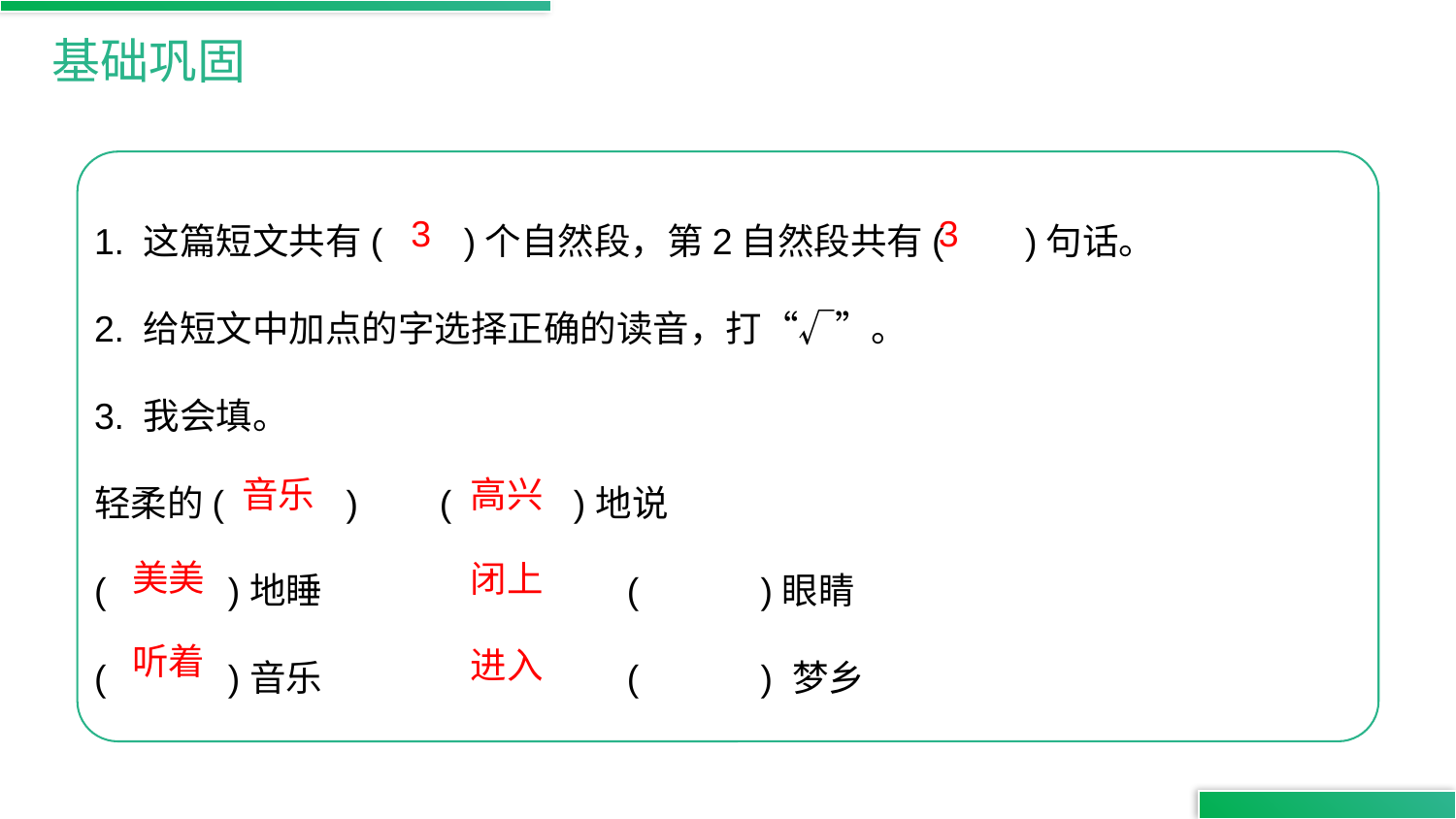

基础巩固
1. 这篇短文共有(        )个自然段，第2自然段共有(        )句话。
2. 给短文中加点的字选择正确的读音，打“√”。
3. 我会填。
轻柔的(            )        (            )地说
(            )地睡		 (            )眼睛
(            )音乐		 (            ) 梦乡
3
3
音乐
高兴
美美
闭上
听着
进入